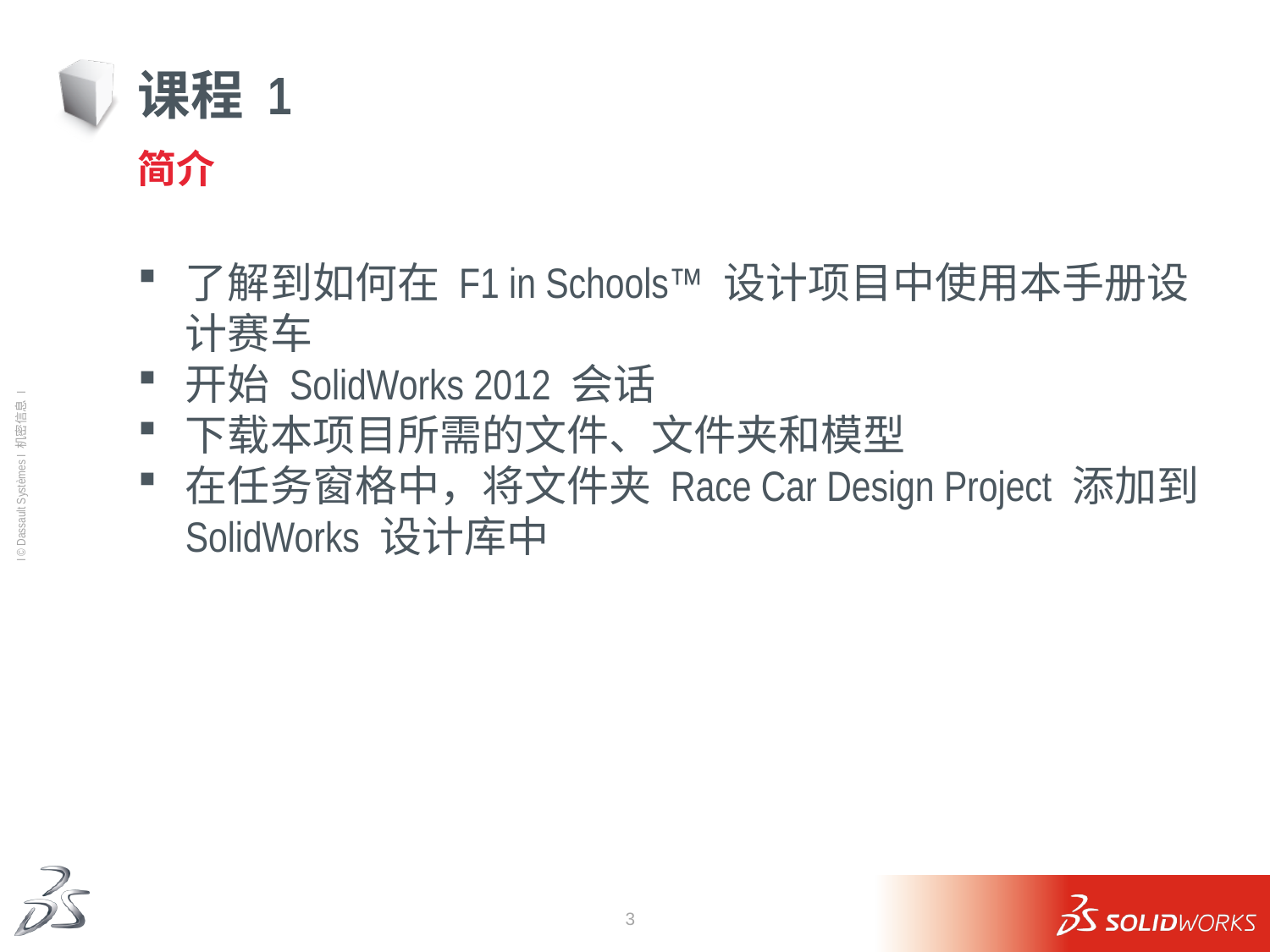

# 课程 1
简介
了解到如何在 F1 in Schools™ 设计项目中使用本手册设计赛车
开始 SolidWorks 2012 会话
下载本项目所需的文件、文件夹和模型
在任务窗格中，将文件夹 Race Car Design Project 添加到 SolidWorks 设计库中